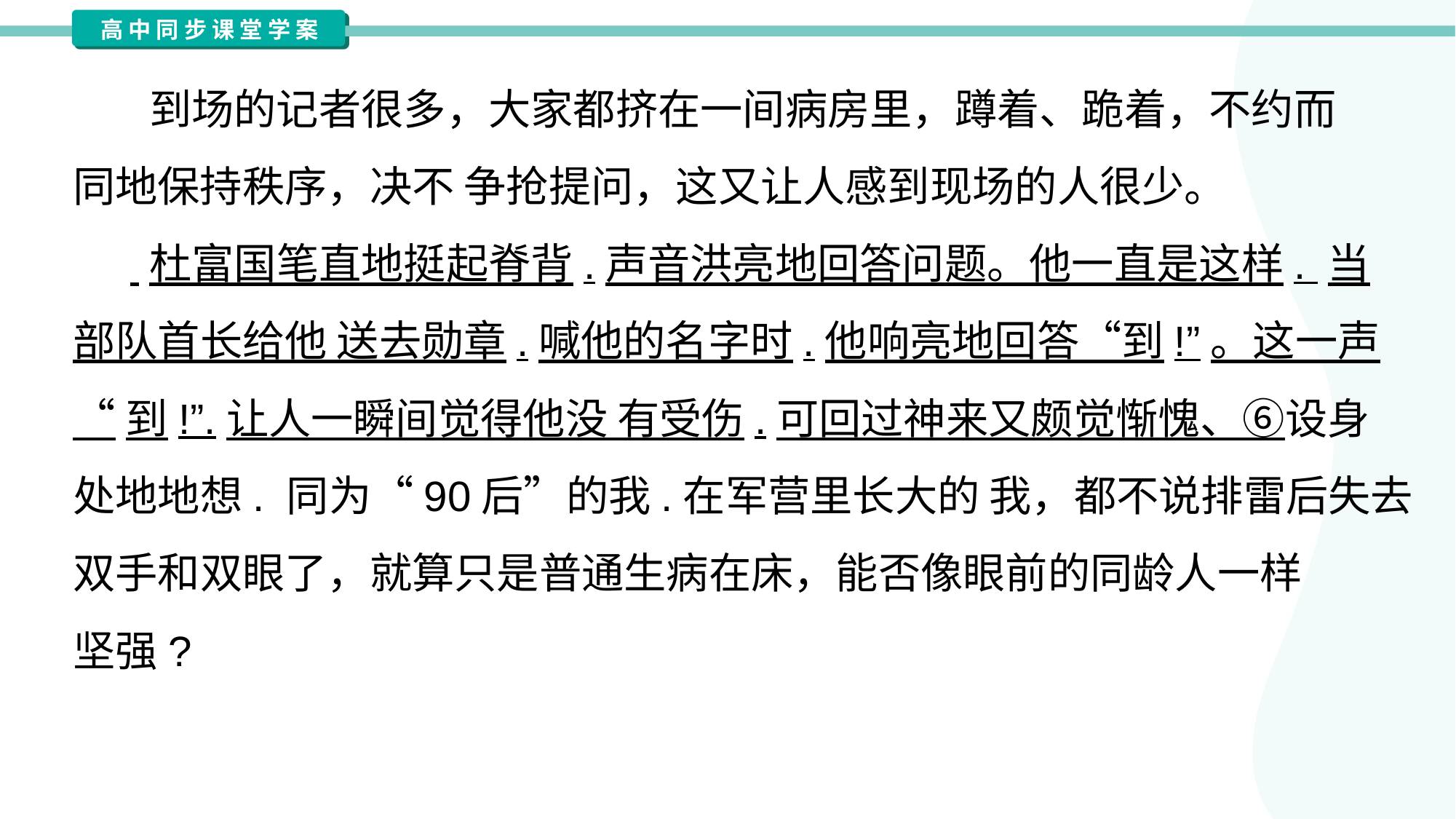

到场的记者很多，大家都挤在一间病房里，蹲着、跪着，不约而
同地保持秩序，决不 争抢提问，这又让人感到现场的人很少。
       杜富国笔直地挺起脊背.声音洪亮地回答问题。他一直是这样. 当
部队首长给他 送去勋章.喊他的名字时.他响亮地回答“到!”。这一声
“到!”.让人一瞬间觉得他没 有受伤.可回过神来又颇觉惭愧、⑥设身
处地地想. 同为“90后”的我.在军营里长大的 我，都不说排雷后失去
双手和双眼了，就算只是普通生病在床，能否像眼前的同龄人一样
坚强?